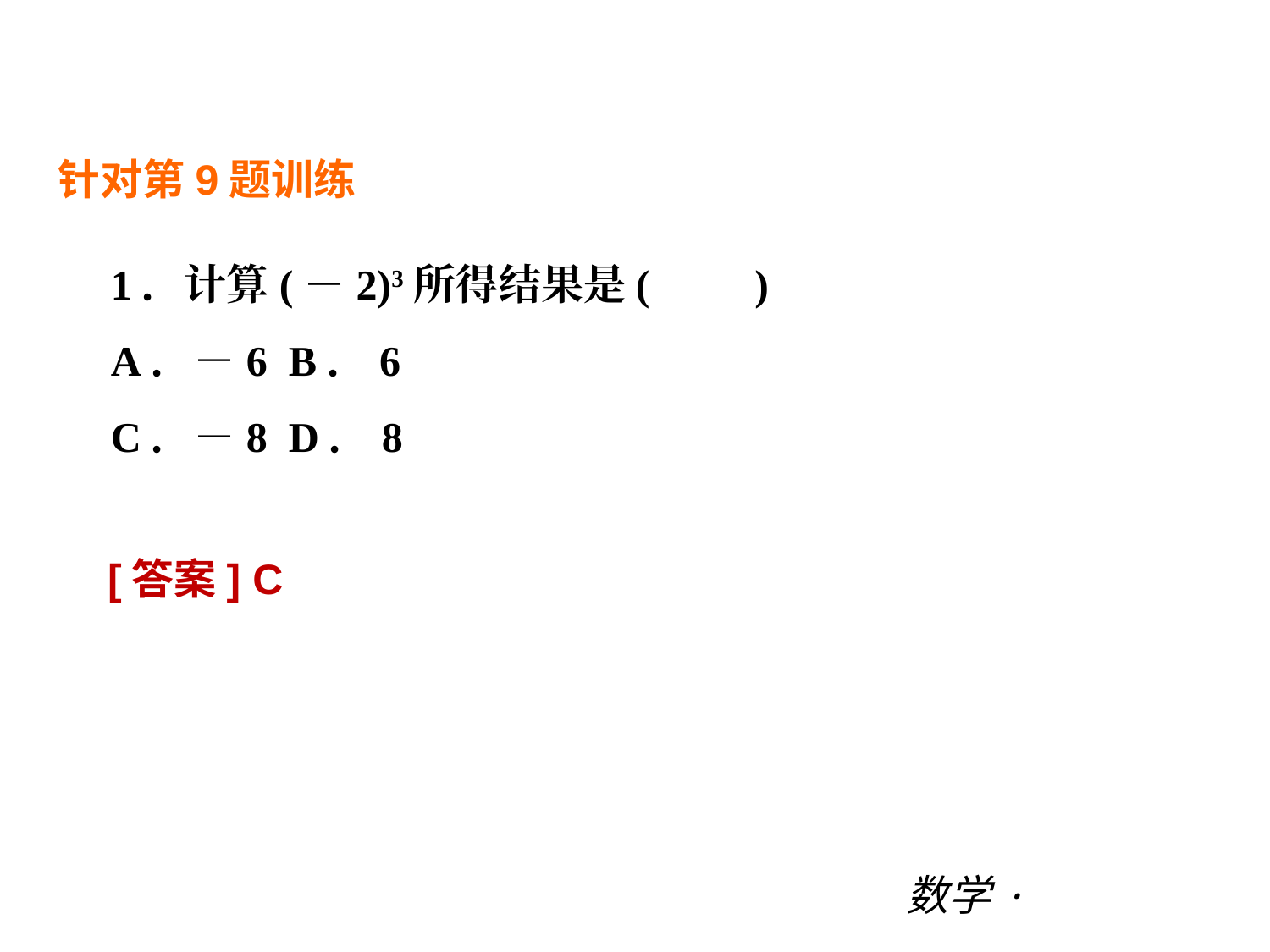

阶段综合测试二(期中一)
针对第9题训练
1．计算(－2)3所得结果是(　　)
A．－6  B．6
C．－8  D．8
[答案] C
数学·新课标（BS）